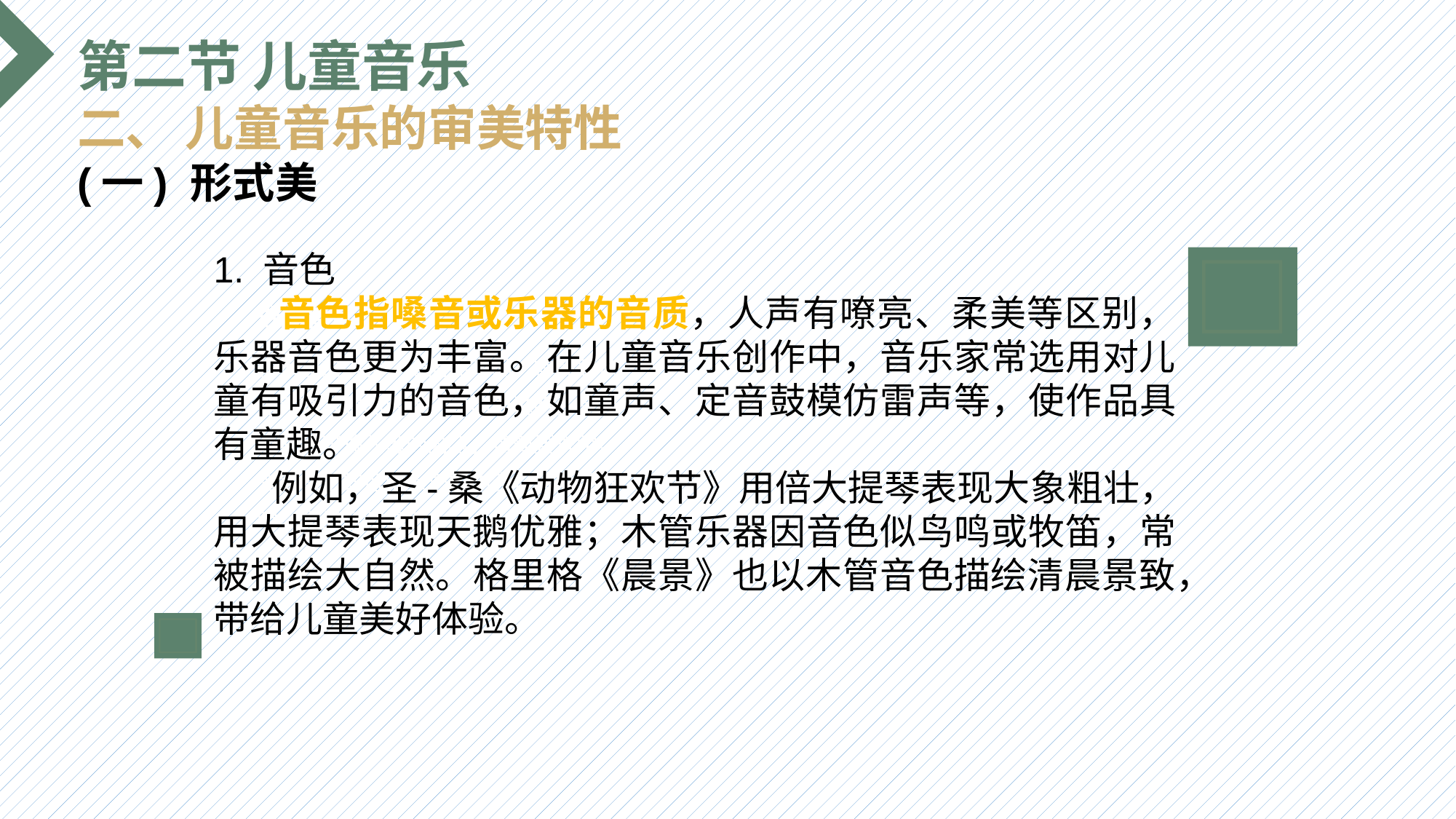

第二节 儿童音乐
二、 儿童音乐的审美特性
(一) 形式美

1. 音色
      音色指嗓音或乐器的音质，人声有嘹亮、柔美等区别，乐器音色更为丰富。在儿童音乐创作中，音乐家常选用对儿童有吸引力的音色，如童声、定音鼓模仿雷声等，使作品具有童趣。
      例如，圣-桑《动物狂欢节》用倍大提琴表现大象粗壮，用大提琴表现天鹅优雅；木管乐器因音色似鸟鸣或牧笛，常被描绘大自然。格里格《晨景》也以木管音色描绘清晨景致，带给儿童美好体验。

选题背景
输入您的内容，请简要说明，言简意赅即可输入您的内容，请简要说明，言简意赅即可输入您的内容，请简要说明，言简意赅即可输入您的内容，请简要说明，言简意赅即可